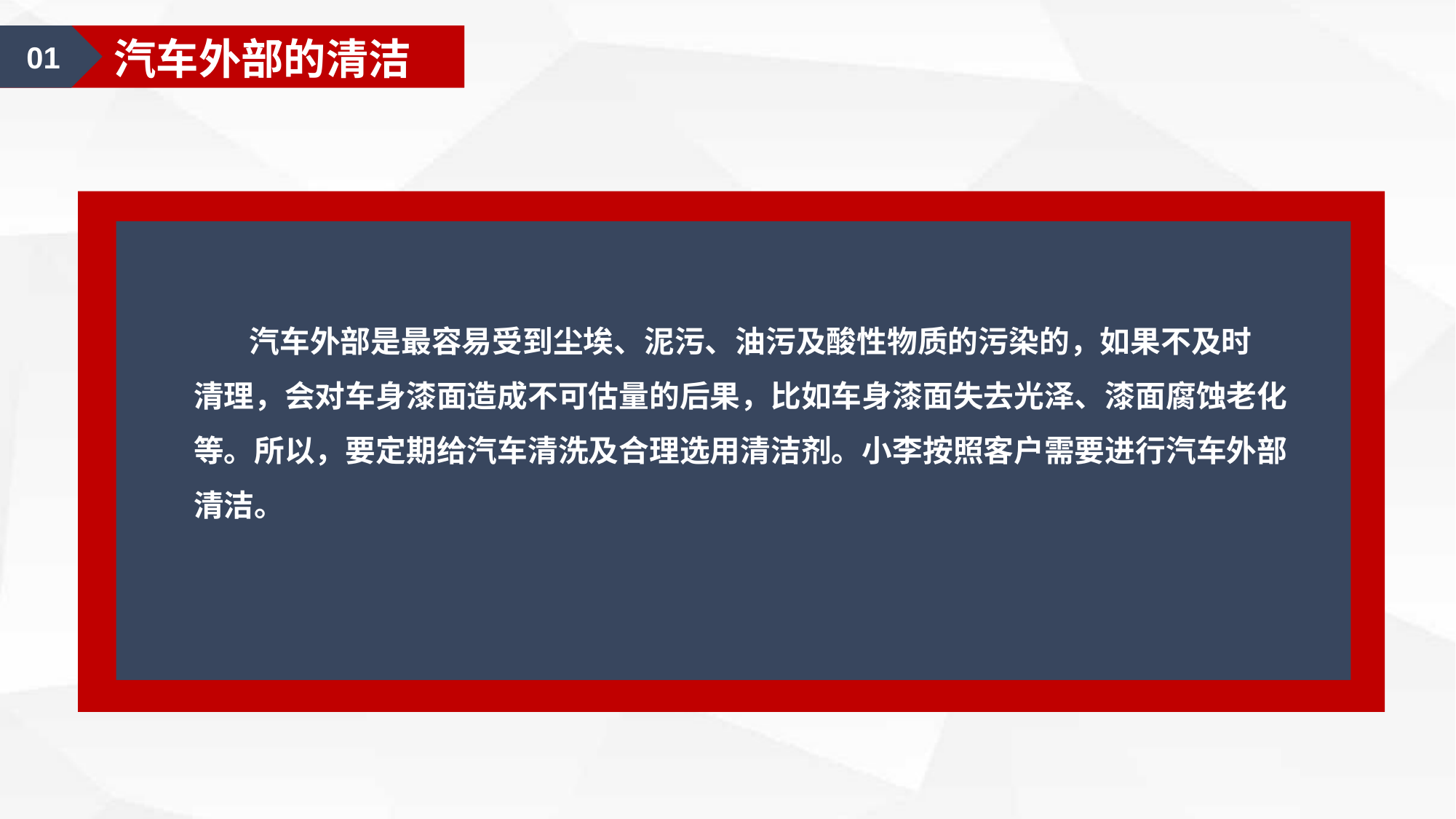

01
汽车美容护理用品

01
汽车外部的清洁

       汽车外部是最容易受到尘埃、泥污、油污及酸性物质的污染的，如果不及时
清理，会对车身漆面造成不可估量的后果，比如车身漆面失去光泽、漆面腐蚀老化
等。所以，要定期给汽车清洗及合理选用清洁剂。小李按照客户需要进行汽车外部
清洁。